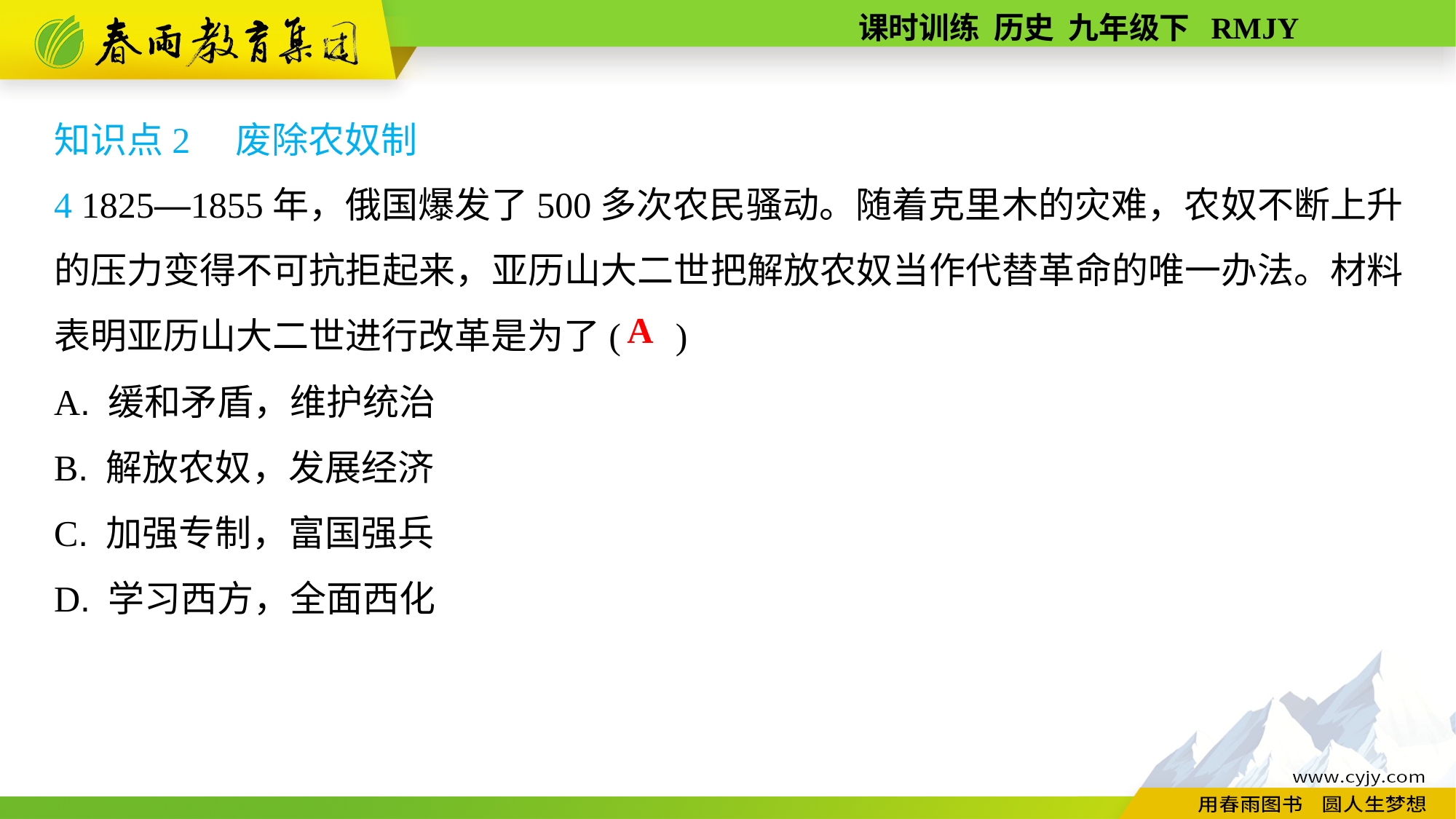

知识点2　废除农奴制
4 1825—1855年，俄国爆发了500多次农民骚动。随着克里木的灾难，农奴不断上升的压力变得不可抗拒起来，亚历山大二世把解放农奴当作代替革命的唯一办法。材料表明亚历山大二世进行改革是为了(      )
A. 缓和矛盾，维护统治
B. 解放农奴，发展经济
C. 加强专制，富国强兵
D. 学习西方，全面西化
A